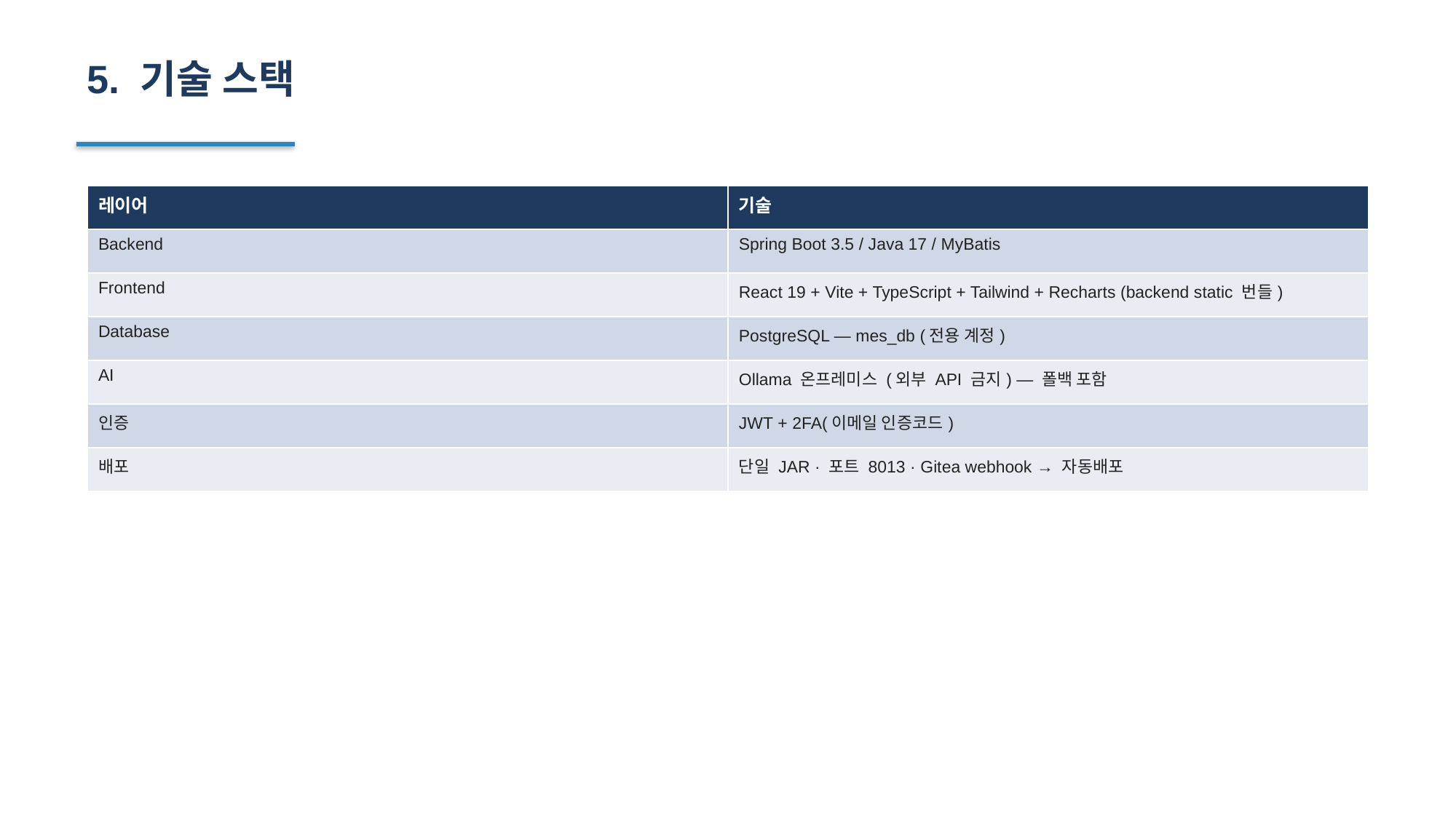

5. 기술 스택

| 레이어 | 기술 |
| --- | --- |
| Backend | Spring Boot 3.5 / Java 17 / MyBatis |
| Frontend | React 19 + Vite + TypeScript + Tailwind + Recharts (backend static 번들) |
| Database | PostgreSQL — mes\_db (전용 계정) |
| AI | Ollama 온프레미스 (외부 API 금지) — 폴백 포함 |
| 인증 | JWT + 2FA(이메일 인증코드) |
| 배포 | 단일 JAR · 포트 8013 · Gitea webhook → 자동배포 |